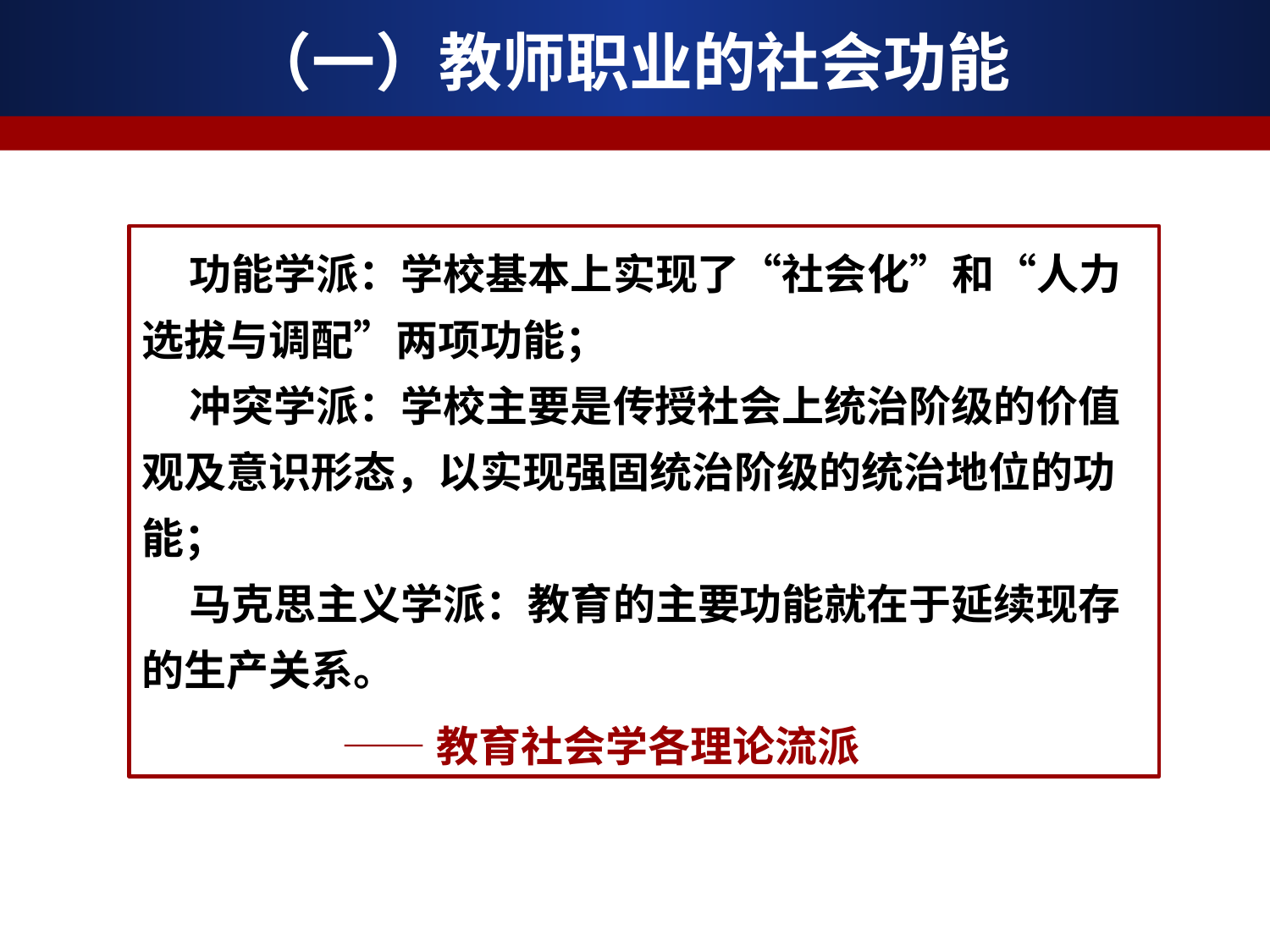

# （一）教师职业的社会功能
    功能学派：学校基本上实现了“社会化”和“人力选拔与调配”两项功能；
    冲突学派：学校主要是传授社会上统治阶级的价值观及意识形态，以实现强固统治阶级的统治地位的功能；
    马克思主义学派：教育的主要功能就在于延续现存的生产关系。
                     ——教育社会学各理论流派